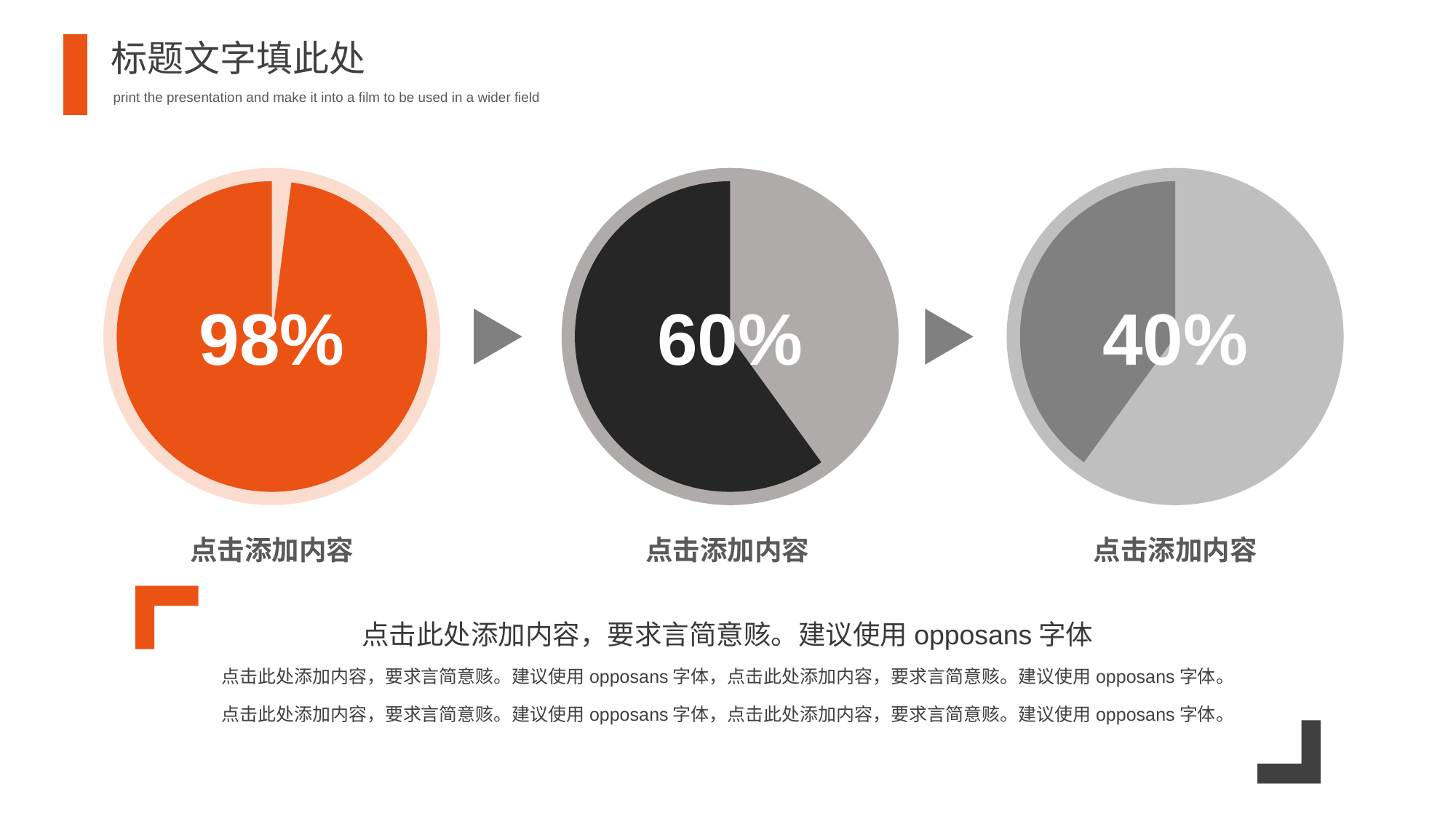

标题文字填此处

print the presentation and make it into a film to be used in a wider field

### Chart

| Category | 销售额 |
|---|---|
| 第一季度 | 0.02 |
| 第二季度 | 0.98 |

### Chart

| Category | 销售额 |
|---|---|
| 第一季度 | 0.4 |
| 第二季度 | 0.6 |

### Chart

| Category | 销售额 |
|---|---|
| 第一季度 | 0.6 |
| 第二季度 | 0.4 |
98%
60%
40%

点击添加内容
点击添加内容
点击添加内容

点击此处添加内容，要求言简意赅。建议使用opposans字体
点击此处添加内容，要求言简意赅。建议使用opposans字体，点击此处添加内容，要求言简意赅。建议使用opposans字体。
点击此处添加内容，要求言简意赅。建议使用opposans字体，点击此处添加内容，要求言简意赅。建议使用opposans字体。